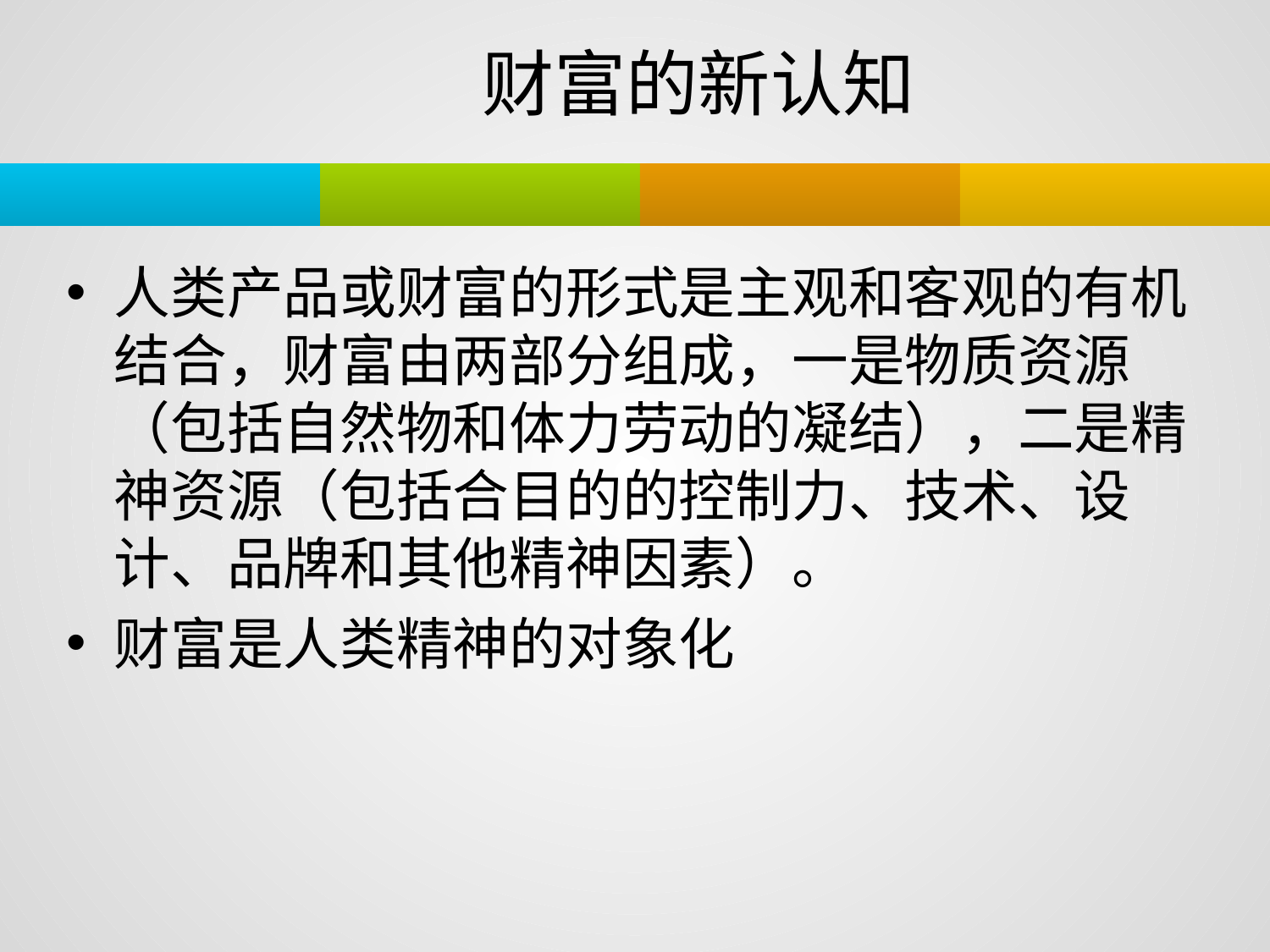

# 财富的新认知

人类产品或财富的形式是主观和客观的有机结合，财富由两部分组成，一是物质资源（包括自然物和体力劳动的凝结），二是精神资源（包括合目的的控制力、技术、设计、品牌和其他精神因素）。
财富是人类精神的对象化